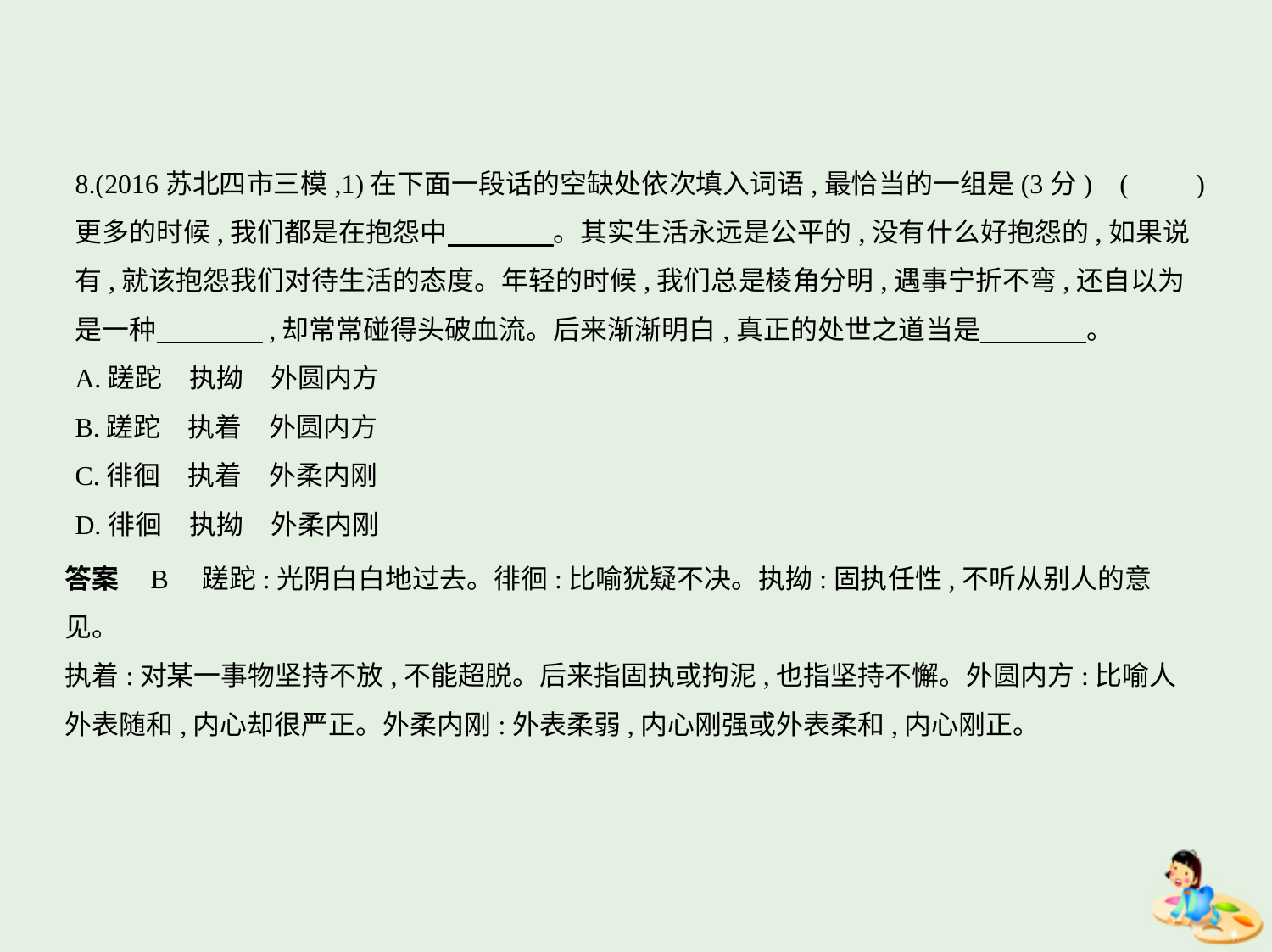

8.(2016苏北四市三模,1)在下面一段话的空缺处依次填入词语,最恰当的一组是(3分) (　　)
更多的时候,我们都是在抱怨中　　　    。其实生活永远是公平的,没有什么好抱怨的,如果说
有,就该抱怨我们对待生活的态度。年轻的时候,我们总是棱角分明,遇事宁折不弯,还自以为
是一种　　　    ,却常常碰得头破血流。后来渐渐明白,真正的处世之道当是　　　    。
A.蹉跎　执拗　外圆内方
B.蹉跎　执着　外圆内方
C.徘徊　执着　外柔内刚
D.徘徊　执拗　外柔内刚
答案    B　蹉跎:光阴白白地过去。徘徊:比喻犹疑不决。执拗:固执任性,不听从别人的意见。
执着:对某一事物坚持不放,不能超脱。后来指固执或拘泥,也指坚持不懈。外圆内方:比喻人
外表随和,内心却很严正。外柔内刚:外表柔弱,内心刚强或外表柔和,内心刚正。